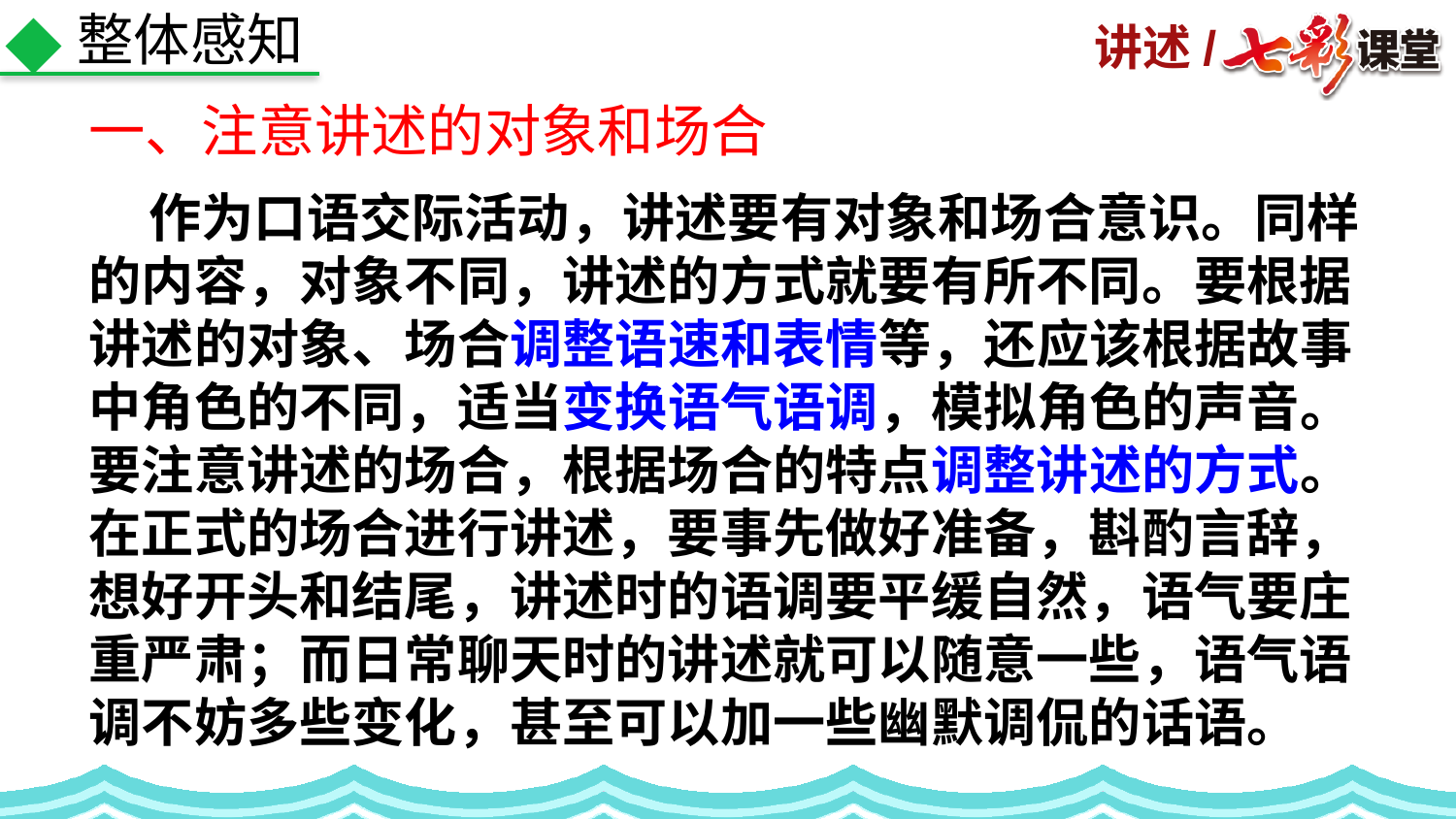

整体感知

一、注意讲述的对象和场合
    作为口语交际活动，讲述要有对象和场合意识。同样的内容，对象不同，讲述的方式就要有所不同。要根据讲述的对象、场合调整语速和表情等，还应该根据故事中角色的不同，适当变换语气语调，模拟角色的声音。要注意讲述的场合，根据场合的特点调整讲述的方式。在正式的场合进行讲述，要事先做好准备，斟酌言辞，想好开头和结尾，讲述时的语调要平缓自然，语气要庄重严肃；而日常聊天时的讲述就可以随意一些，语气语调不妨多些变化，甚至可以加一些幽默调侃的话语。